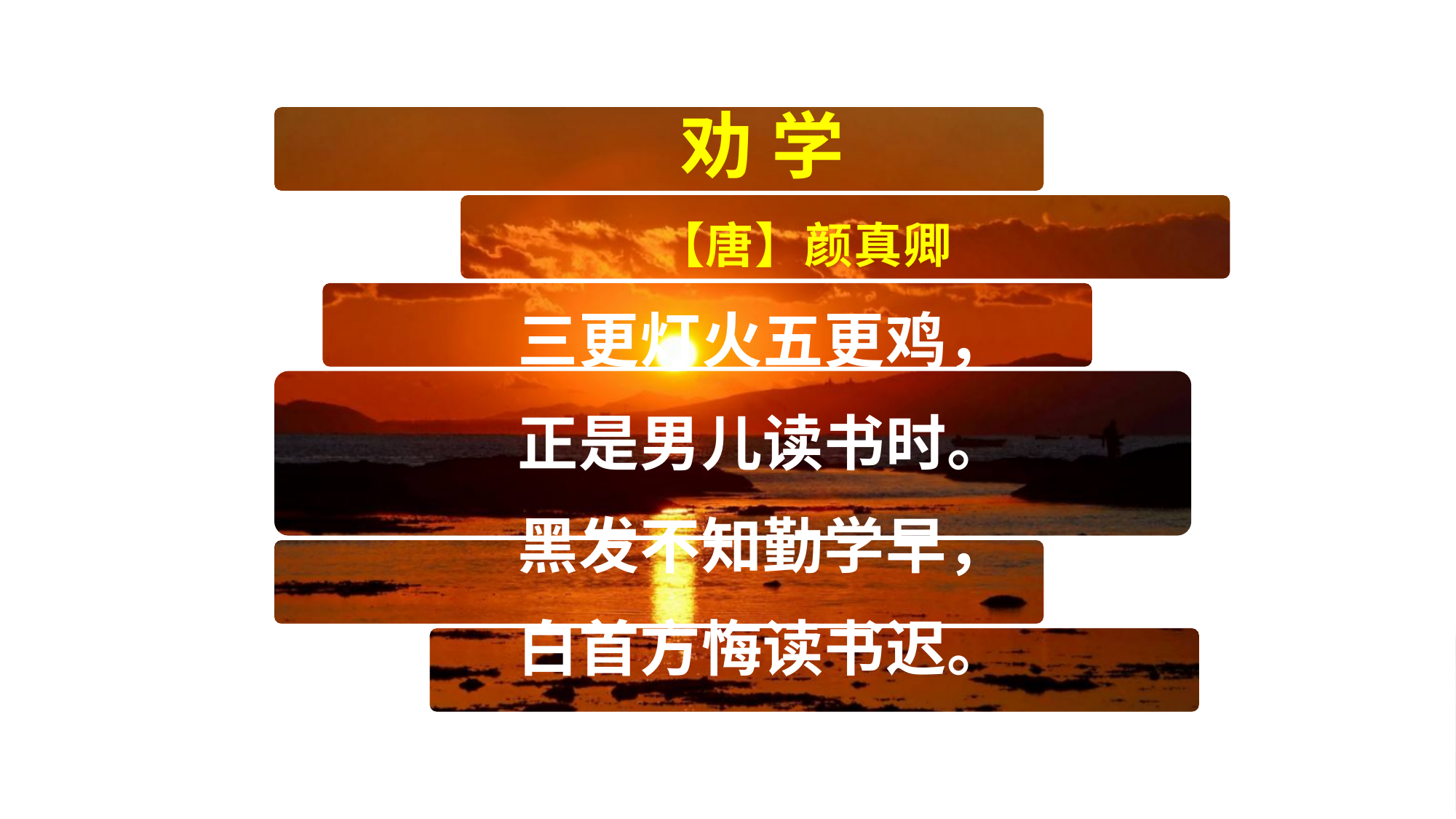

劝 学
      【唐】颜真卿
三更灯火五更鸡，
正是男儿读书时。
黑发不知勤学早，
白首方悔读书迟。